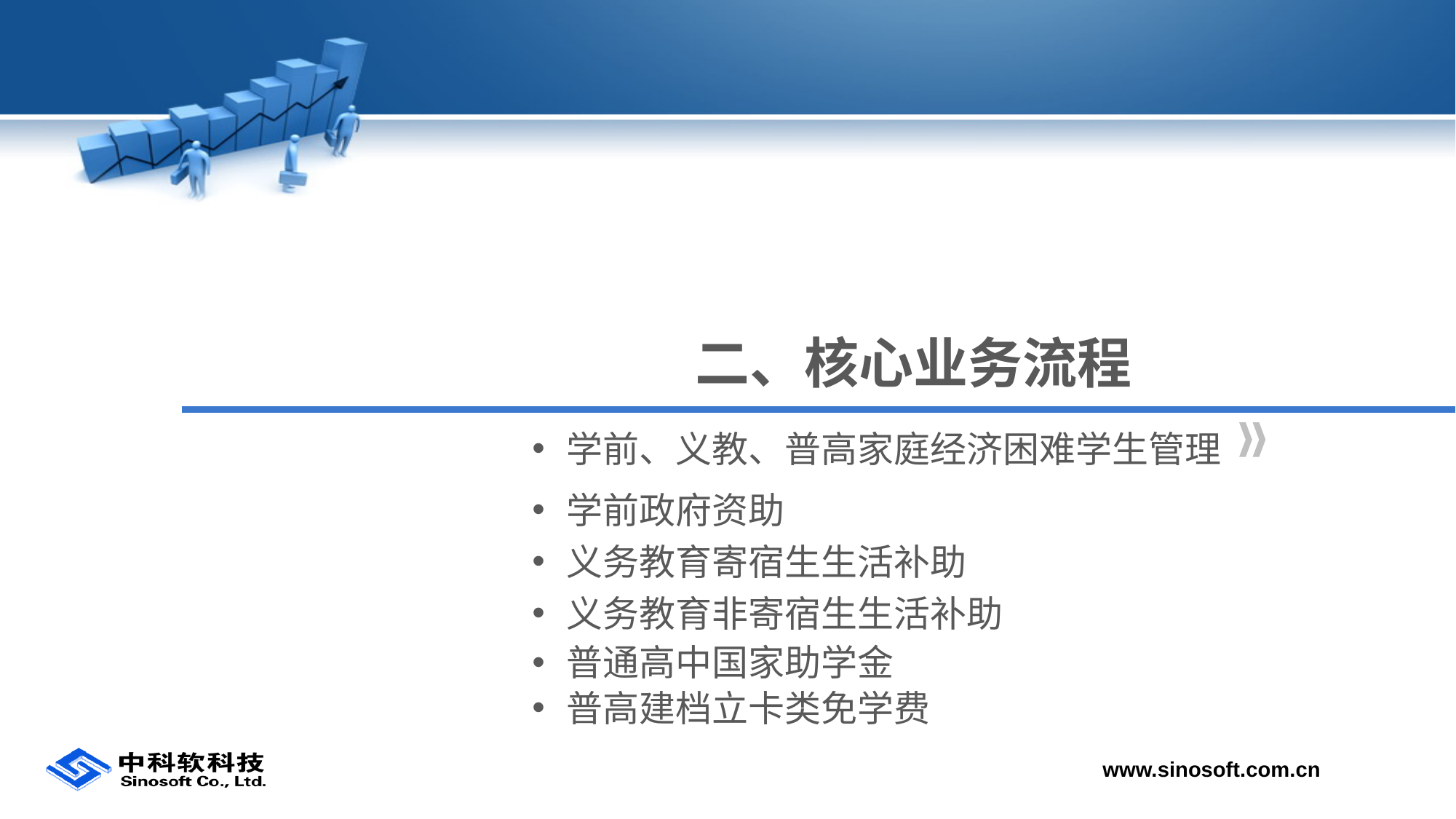

二、核心业务流程
学前、义教、普高家庭经济困难学生管理

学前政府资助
义务教育寄宿生生活补助
义务教育非寄宿生生活补助
普通高中国家助学金
普高建档立卡类免学费